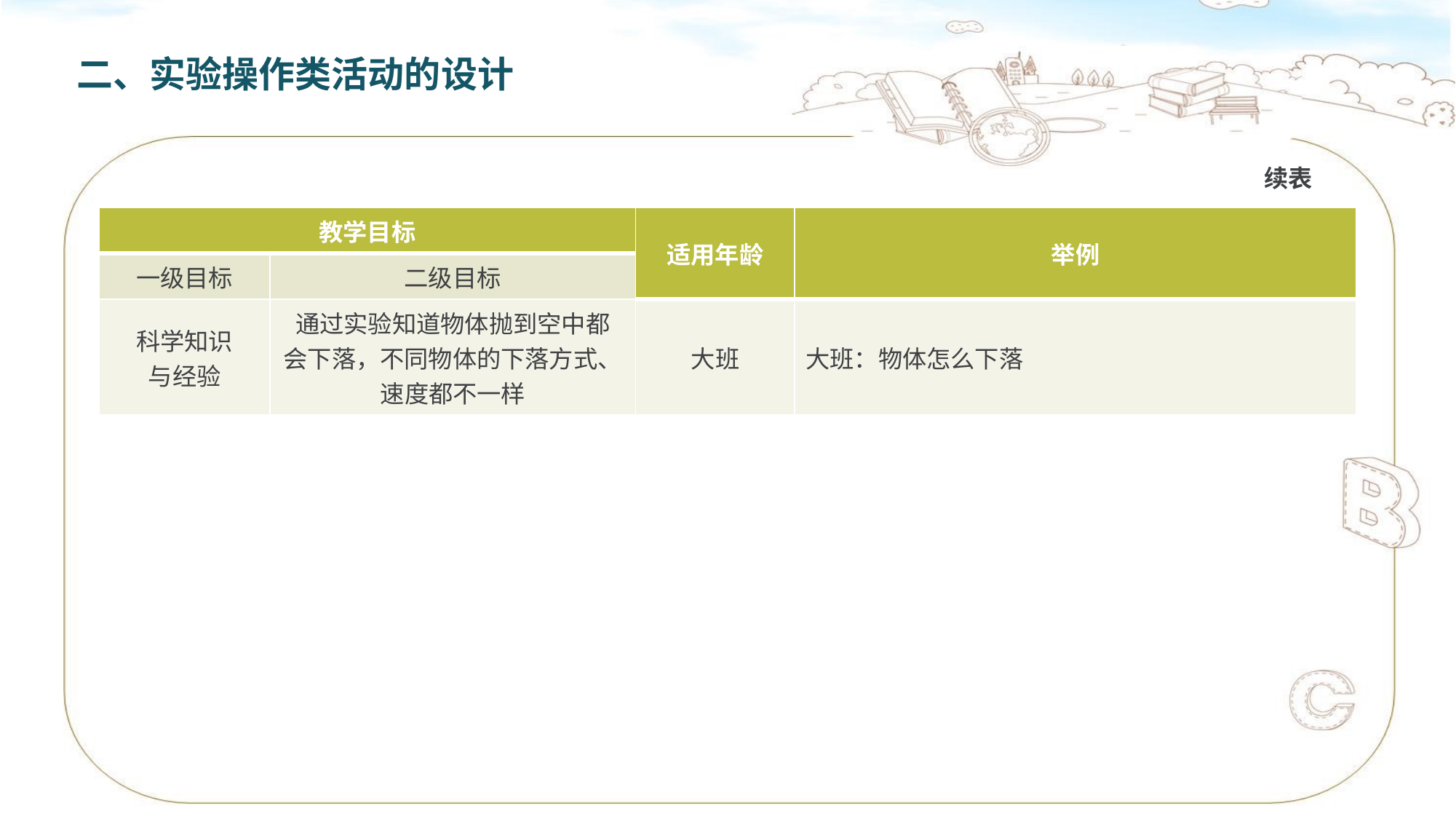

二、实验操作类活动的设计
续表
| 教学目标 |  | 适用年龄 | 举例 |
| --- | --- | --- | --- |
| 一级目标 | 二级目标 |  |  |
| 科学知识 与经验 | 通过实验知道物体抛到空中都 会下落，不同物体的下落方式、 速度都不一样 | 大班 | 大班：物体怎么下落 |